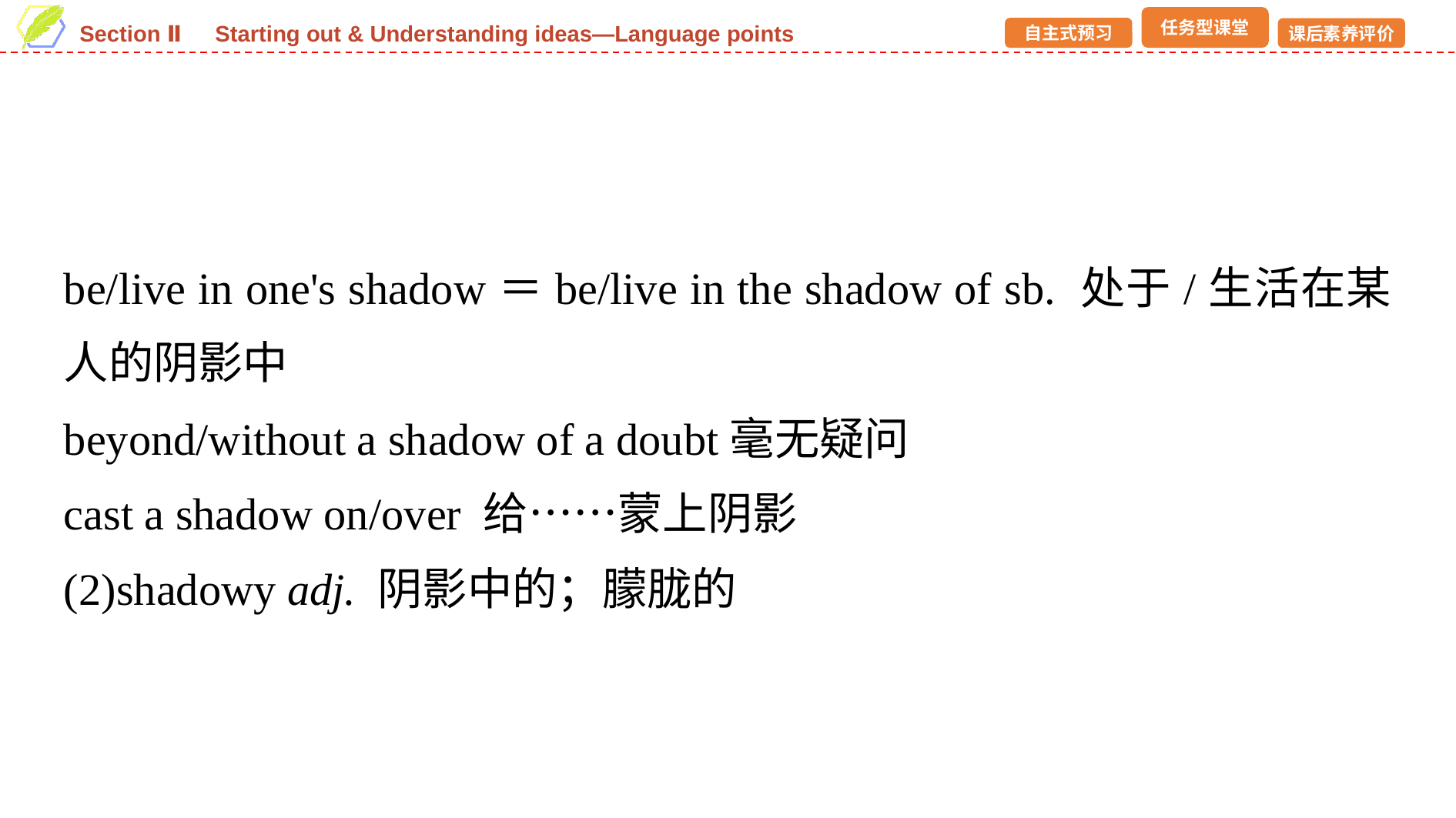

be/live in one's shadow＝be/live in the shadow of sb. 处于/生活在某人的阴影中
beyond/without a shadow of a doubt毫无疑问
cast a shadow on/over 给……蒙上阴影
(2)shadowy adj. 阴影中的；朦胧的